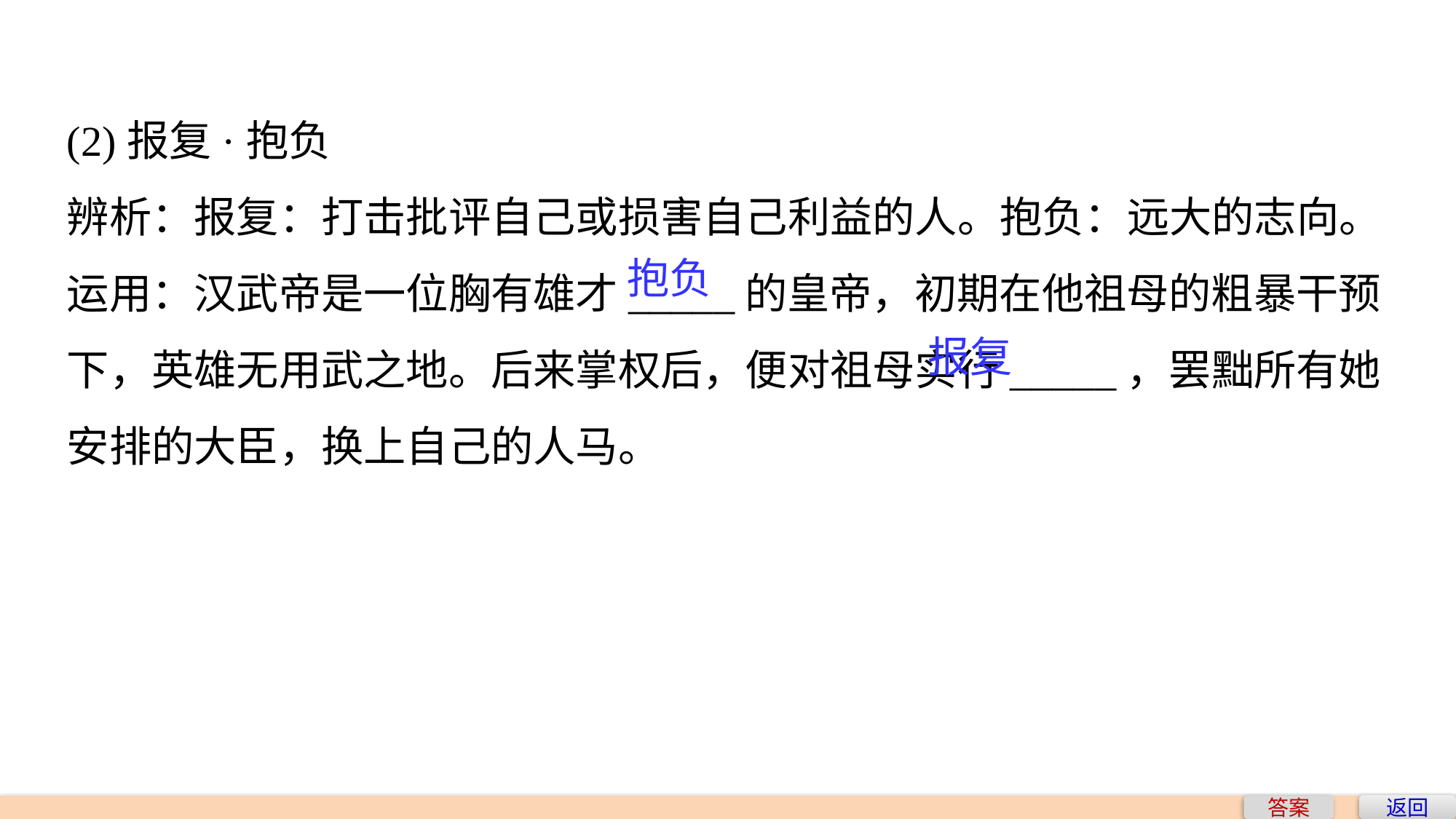

(2)报复·抱负
辨析：报复：打击批评自己或损害自己利益的人。抱负：远大的志向。
运用：汉武帝是一位胸有雄才_____的皇帝，初期在他祖母的粗暴干预下，英雄无用武之地。后来掌权后，便对祖母实行_____，罢黜所有她安排的大臣，换上自己的人马。
抱负
报复
返回
答案